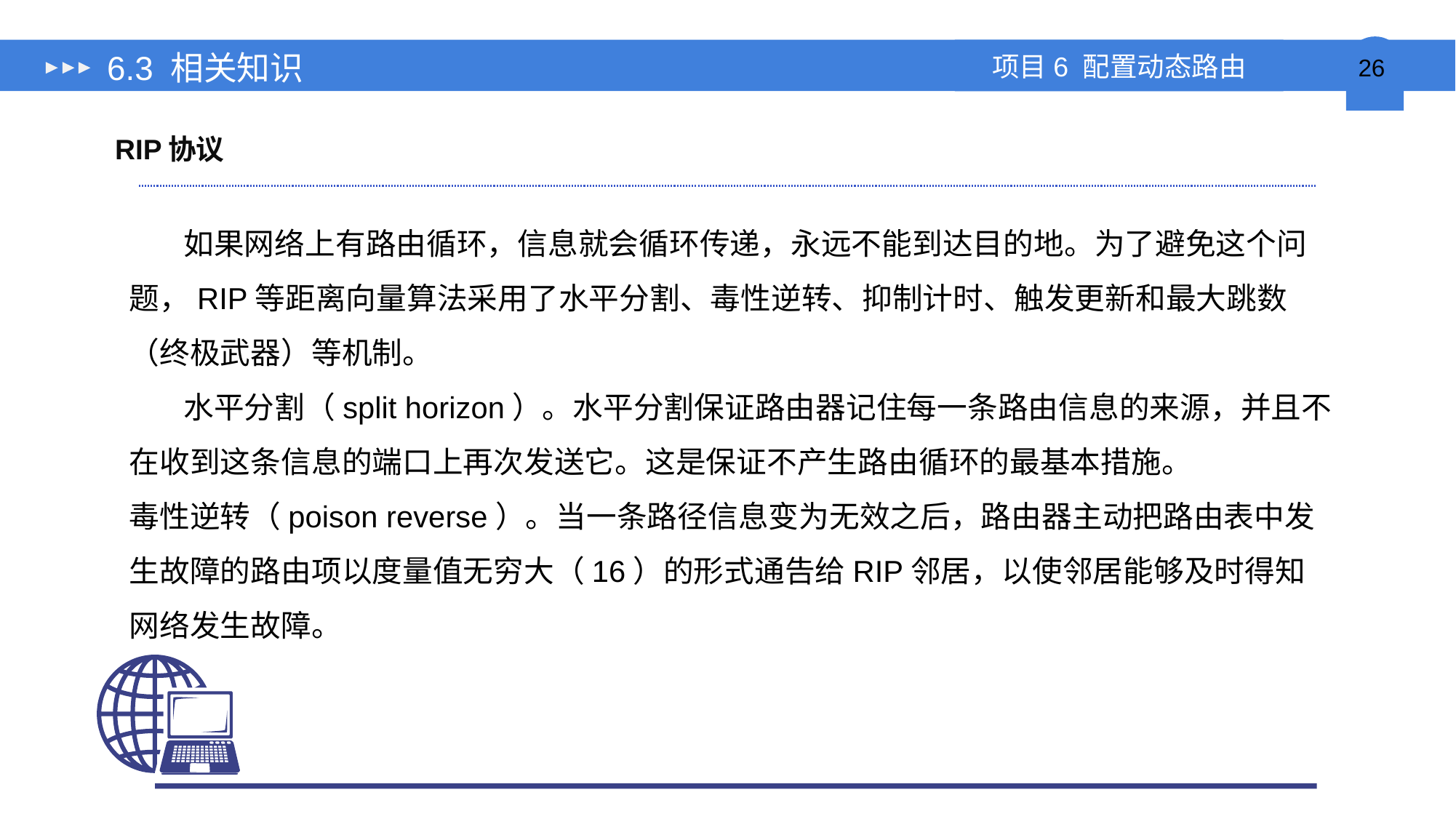

# 6.3 相关知识
RIP协议

       如果网络上有路由循环，信息就会循环传递，永远不能到达目的地。为了避免这个问题，RIP等距离向量算法采用了水平分割、毒性逆转、抑制计时、触发更新和最大跳数（终极武器）等机制。
       水平分割（split horizon）。水平分割保证路由器记住每一条路由信息的来源，并且不在收到这条信息的端口上再次发送它。这是保证不产生路由循环的最基本措施。
毒性逆转（poison reverse）。当一条路径信息变为无效之后，路由器主动把路由表中发生故障的路由项以度量值无穷大（16）的形式通告给RIP邻居，以使邻居能够及时得知网络发生故障。